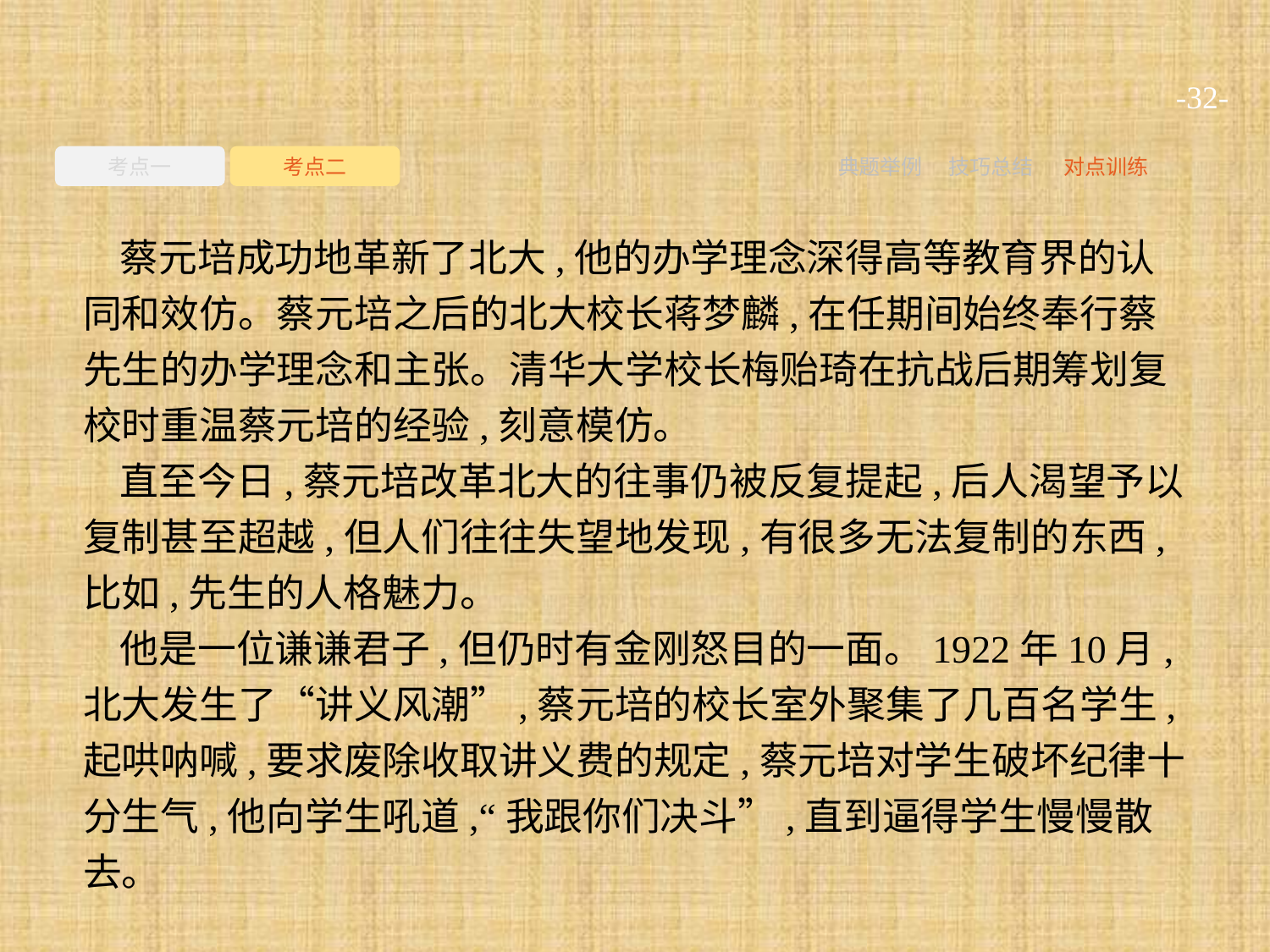

-32-
考点一
考点二
典题举例
技巧总结
对点训练
蔡元培成功地革新了北大,他的办学理念深得高等教育界的认同和效仿。蔡元培之后的北大校长蒋梦麟,在任期间始终奉行蔡先生的办学理念和主张。清华大学校长梅贻琦在抗战后期筹划复校时重温蔡元培的经验,刻意模仿。
直至今日,蔡元培改革北大的往事仍被反复提起,后人渴望予以复制甚至超越,但人们往往失望地发现,有很多无法复制的东西,比如,先生的人格魅力。
他是一位谦谦君子,但仍时有金刚怒目的一面。1922年10月,北大发生了“讲义风潮”,蔡元培的校长室外聚集了几百名学生,起哄呐喊,要求废除收取讲义费的规定,蔡元培对学生破坏纪律十分生气,他向学生吼道,“我跟你们决斗”,直到逼得学生慢慢散去。